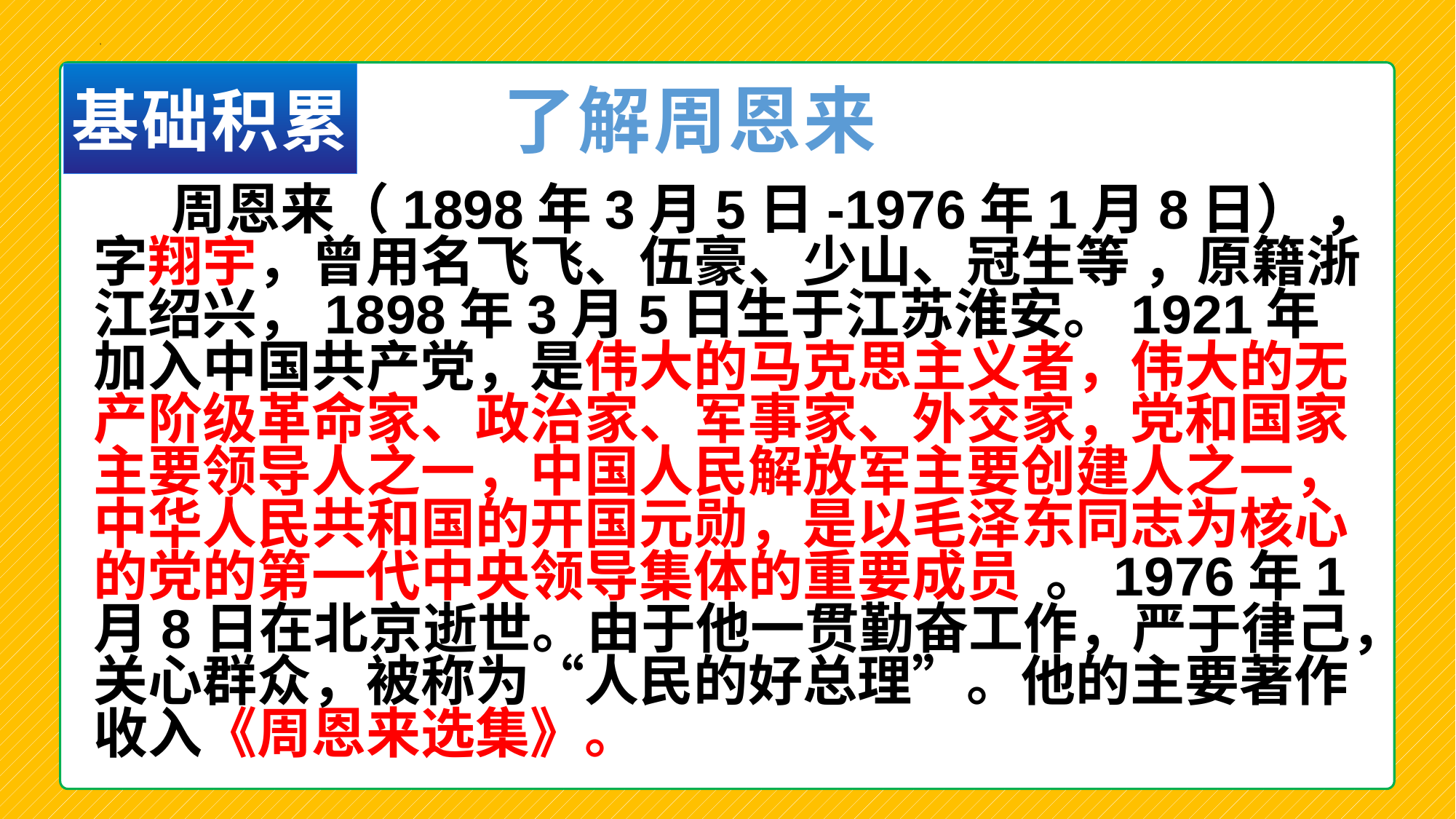

基础积累
了解周恩来
       周恩来（1898年3月5日-1976年1月8日） ，字翔宇，曾用名飞飞、伍豪、少山、冠生等 ，原籍浙江绍兴，1898年3月5日生于江苏淮安。1921年加入中国共产党，是伟大的马克思主义者，伟大的无产阶级革命家、政治家、军事家、外交家，党和国家主要领导人之一，中国人民解放军主要创建人之一，中华人民共和国的开国元勋，是以毛泽东同志为核心的党的第一代中央领导集体的重要成员  。1976年1月8日在北京逝世。由于他一贯勤奋工作，严于律己，关心群众，被称为“人民的好总理”。他的主要著作收入《周恩来选集》。